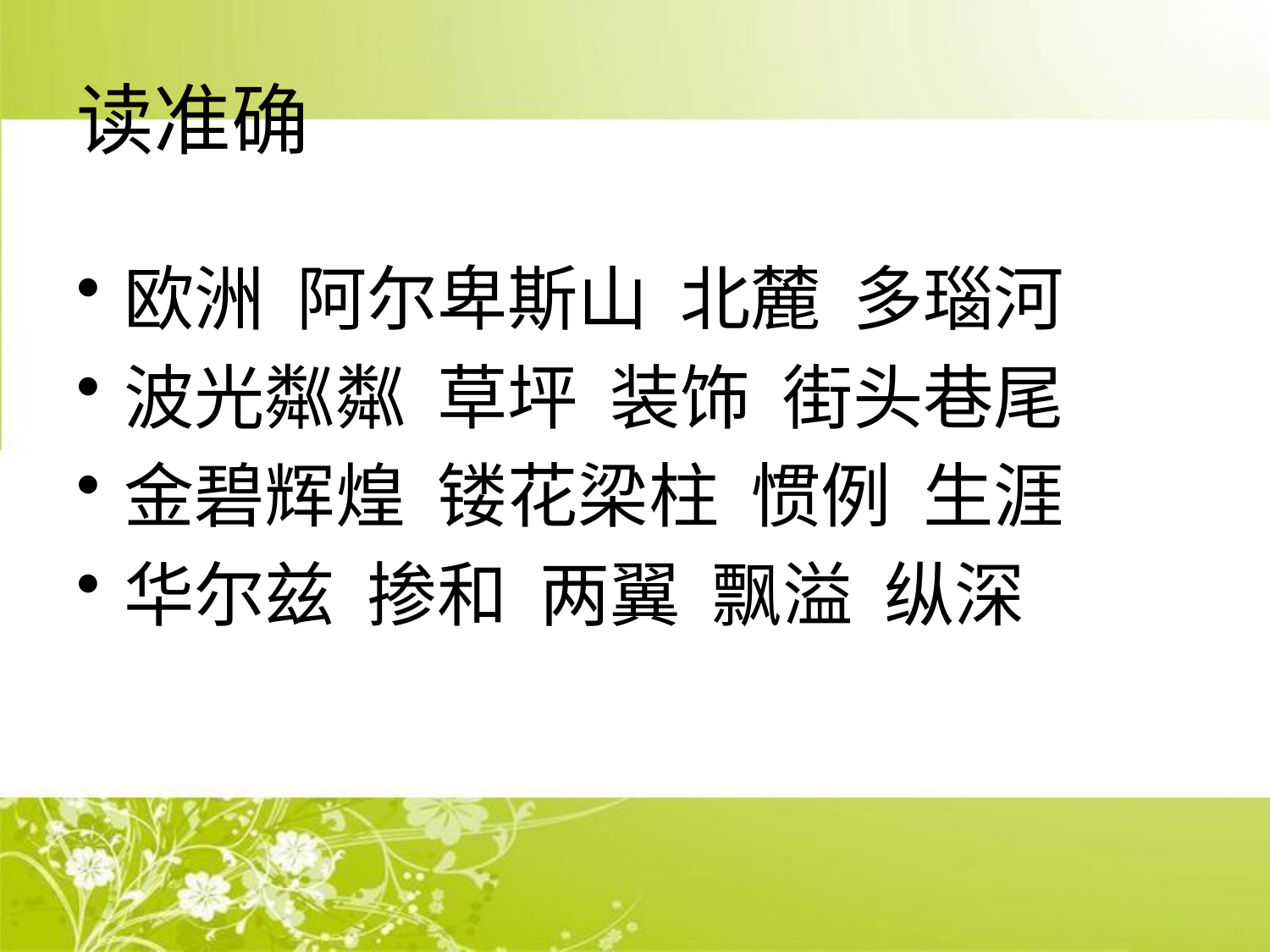

# 读准确
欧洲  阿尔卑斯山  北麓  多瑙河
波光粼粼  草坪  装饰  街头巷尾
金碧辉煌  镂花梁柱  惯例  生涯
华尔兹  掺和  两翼  飘溢  纵深